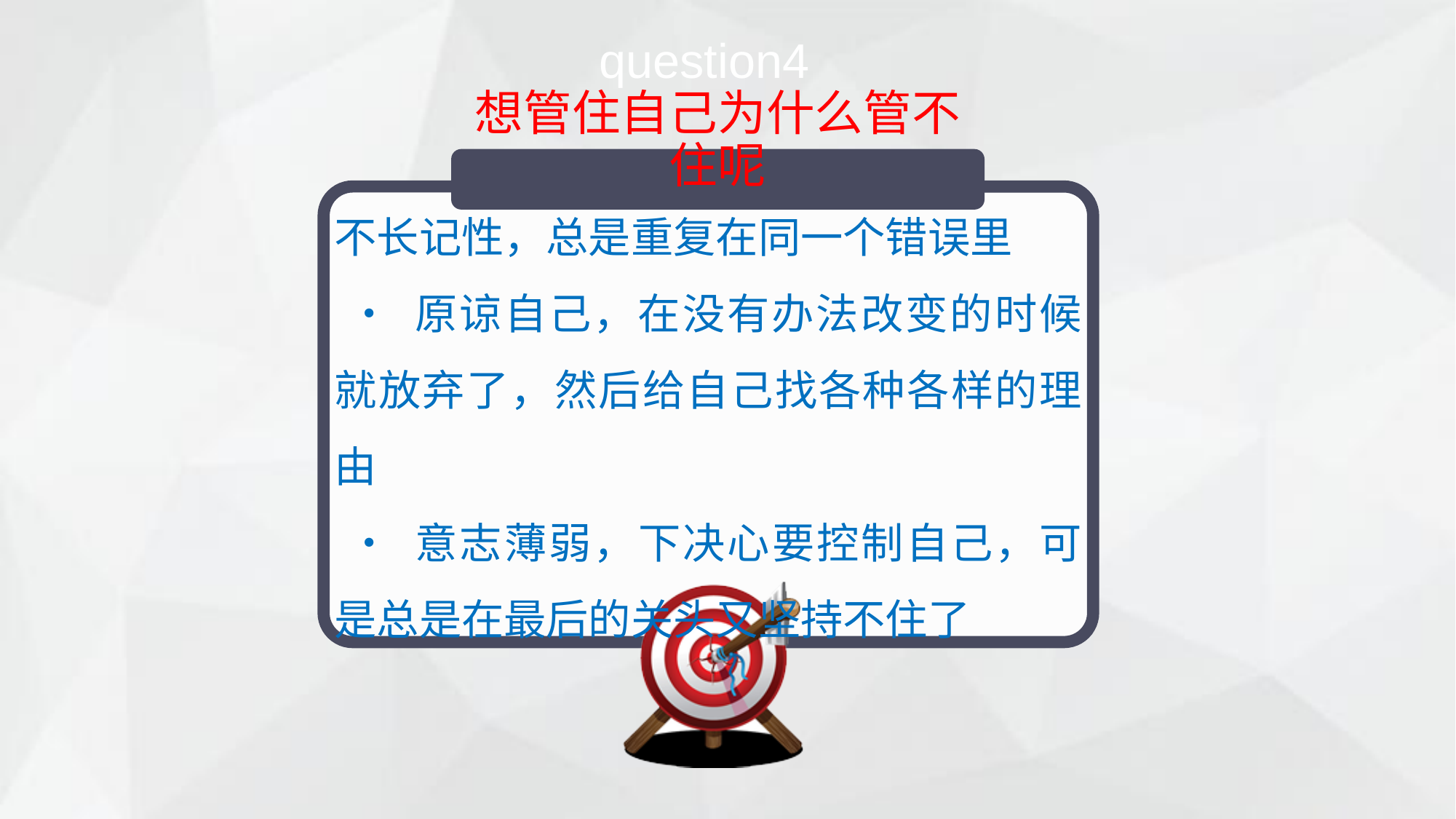

# question4 想管住自己为什么管不住呢
不长记性，总是重复在同一个错误里
 • 原谅自己，在没有办法改变的时候就放弃了，然后给自己找各种各样的理由
 • 意志薄弱，下决心要控制自己，可是总是在最后的关头又坚持不住了